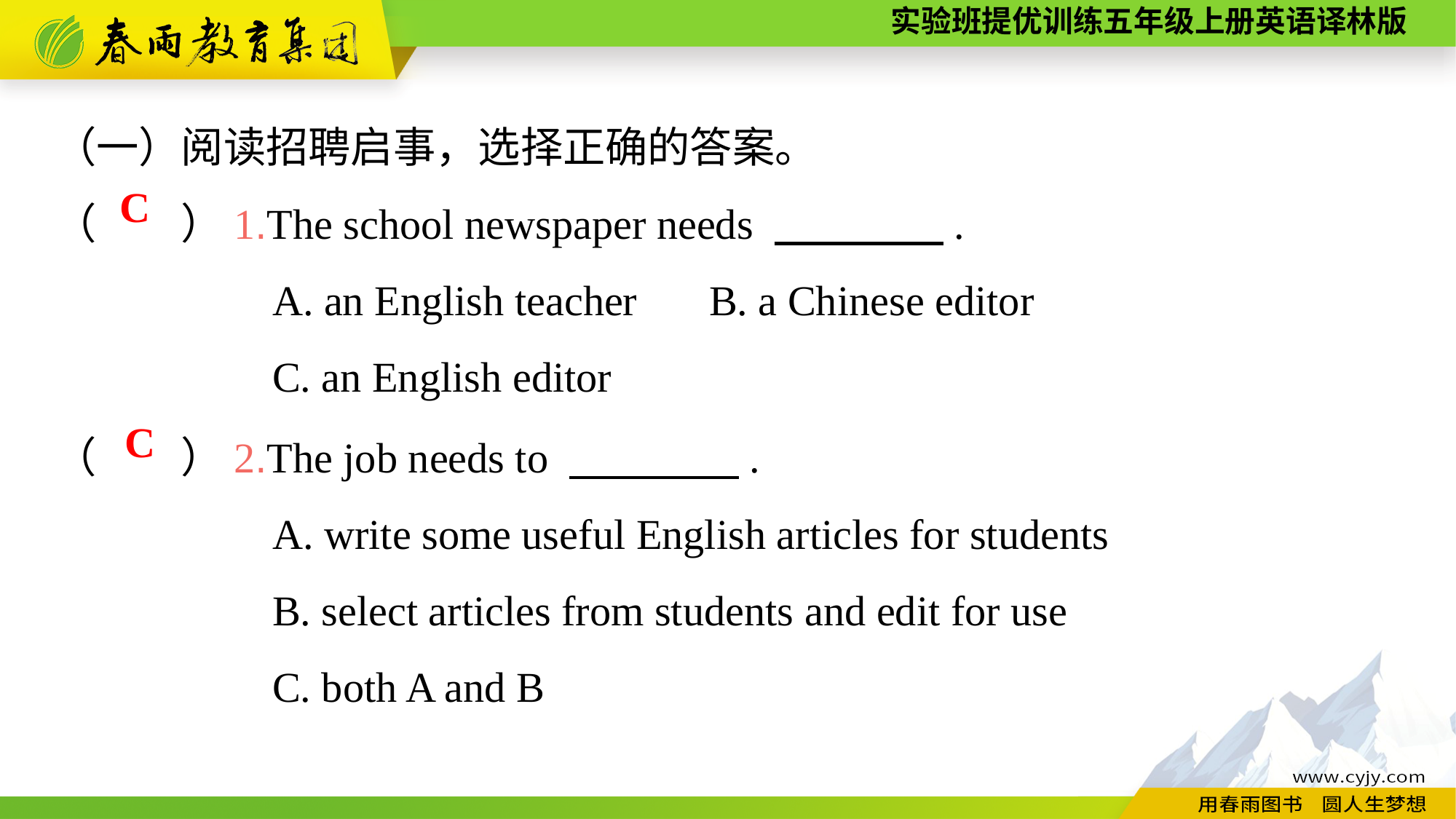

（一）阅读招聘启事，选择正确的答案。
（　　）1.The school newspaper needs 　　　　.
		A. an English teacher	B. a Chinese editor
		C. an English editor
C
（　　）2.The job needs to 　　　　.
		A. write some useful English articles for students
		B. select articles from students and edit for use
		C. both A and B
C